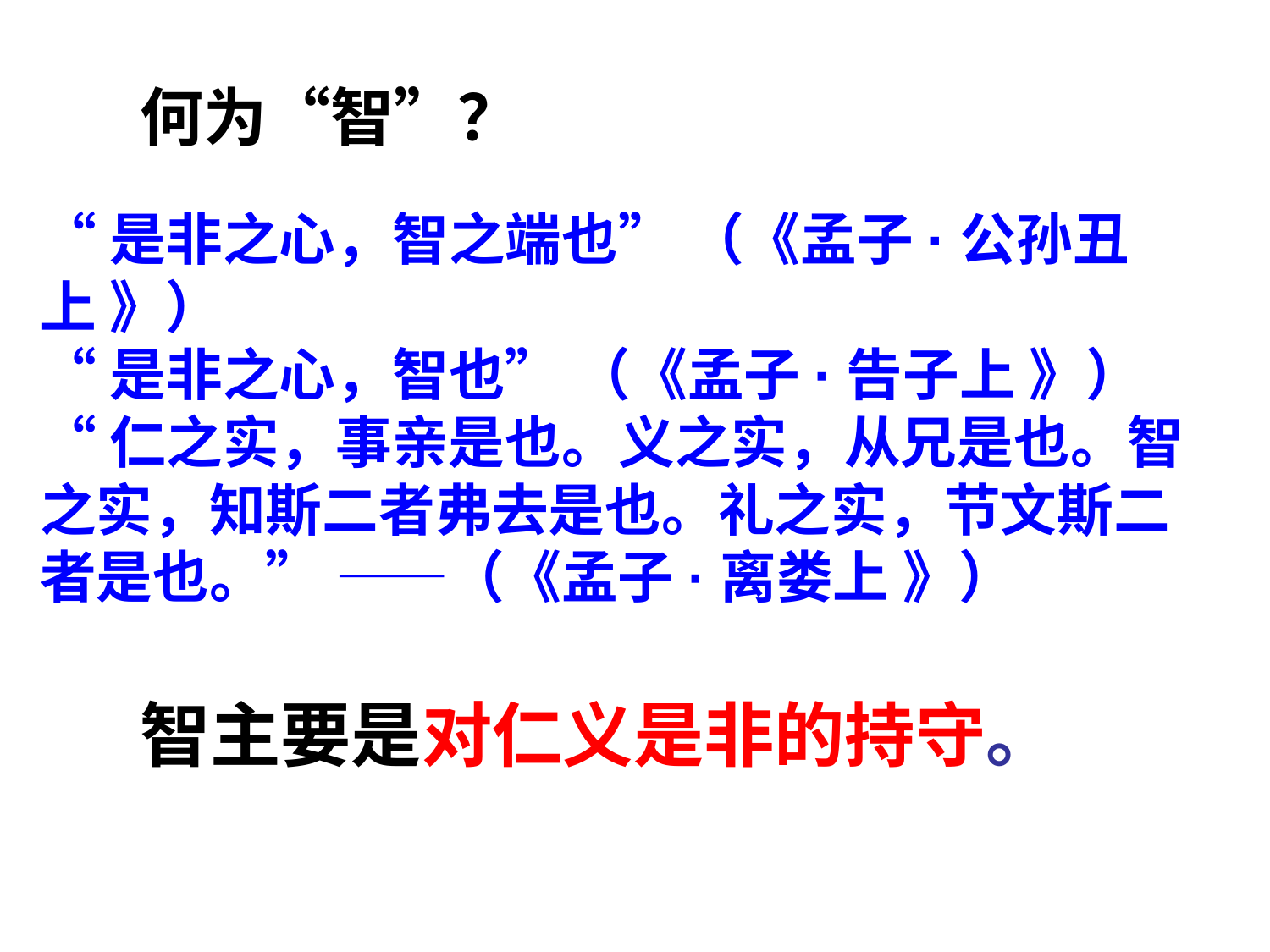

何为“智”？
“是非之心，智之端也” （《孟子·公孙丑上 》）
“是非之心，智也” （《孟子·告子上 》）
“仁之实，事亲是也。义之实，从兄是也。智之实，知斯二者弗去是也。礼之实，节文斯二者是也。” ——（《孟子·离娄上 》）
智主要是对仁义是非的持守。